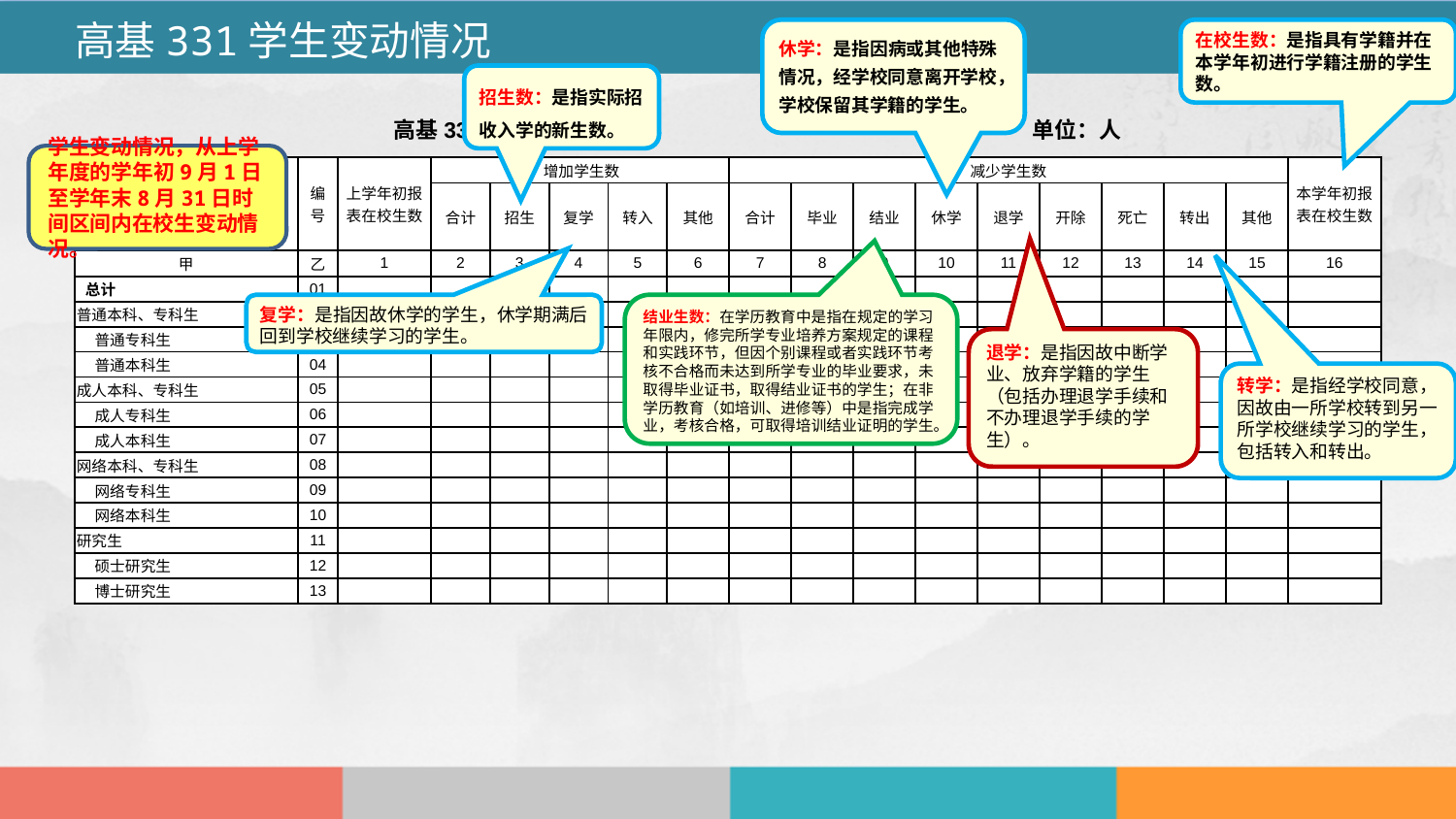

高基331学生变动情况
休学：是指因病或其他特殊情况，经学校同意离开学校，学校保留其学籍的学生。
在校生数：是指具有学籍并在本学年初进行学籍注册的学生数。

招生数：是指实际招收入学的新生数。

高基331学生变动情况                                                                                 单位：人
学生变动情况，从上学年度的学年初9月1日至学年末8月31日时间区间内在校生变动情况。
|  | 编 号 | 上学年初报表在校生数 | 增加学生数 |  |  |  |  | 减少学生数 |  |  |  |  |  |  |  |  | 本学年初报表在校生数 |
| --- | --- | --- | --- | --- | --- | --- | --- | --- | --- | --- | --- | --- | --- | --- | --- | --- | --- |
|  |  |  | 合计 | 招生 | 复学 | 转入 | 其他 | 合计 | 毕业 | 结业 | 休学 | 退学 | 开除 | 死亡 | 转出 | 其他 |  |
| 甲 | 乙 | 1 | 2 | 3 | 4 | 5 | 6 | 7 | 8 | 9 | 10 | 11 | 12 | 13 | 14 | 15 | 16 |
| 总计 | 01 |  |  |  |  |  |  |  |  |  |  |  |  |  |  |  |  |
| 普通本科、专科生 | 02 |  |  |  |  |  |  |  |  |  |  |  |  |  |  |  |  |
| 普通专科生 | 03 |  |  |  |  |  |  |  |  |  |  |  |  |  |  |  |  |
| 普通本科生 | 04 |  |  |  |  |  |  |  |  |  |  |  |  |  |  |  |  |
| 成人本科、专科生 | 05 |  |  |  |  |  |  |  |  |  |  |  |  |  |  |  |  |
| 成人专科生 | 06 |  |  |  |  |  |  |  |  |  |  |  |  |  |  |  |  |
| 成人本科生 | 07 |  |  |  |  |  |  |  |  |  |  |  |  |  |  |  |  |
| 网络本科、专科生 | 08 |  |  |  |  |  |  |  |  |  |  |  |  |  |  |  |  |
| 网络专科生 | 09 |  |  |  |  |  |  |  |  |  |  |  |  |  |  |  |  |
| 网络本科生 | 10 |  |  |  |  |  |  |  |  |  |  |  |  |  |  |  |  |
| 研究生 | 11 |  |  |  |  |  |  |  |  |  |  |  |  |  |  |  |  |
| 硕士研究生 | 12 |  |  |  |  |  |  |  |  |  |  |  |  |  |  |  |  |
| 博士研究生 | 13 |  |  |  |  |  |  |  |  |  |  |  |  |  |  |  |  |
复学：是指因故休学的学生，休学期满后回到学校继续学习的学生。
结业生数：在学历教育中是指在规定的学习年限内，修完所学专业培养方案规定的课程和实践环节，但因个别课程或者实践环节考核不合格而未达到所学专业的毕业要求，未取得毕业证书，取得结业证书的学生；在非学历教育（如培训、进修等）中是指完成学业，考核合格，可取得培训结业证明的学生。
退学：是指因故中断学业、放弃学籍的学生（包括办理退学手续和不办理退学手续的学生）。
转学：是指经学校同意，因故由一所学校转到另一所学校继续学习的学生，包括转入和转出。